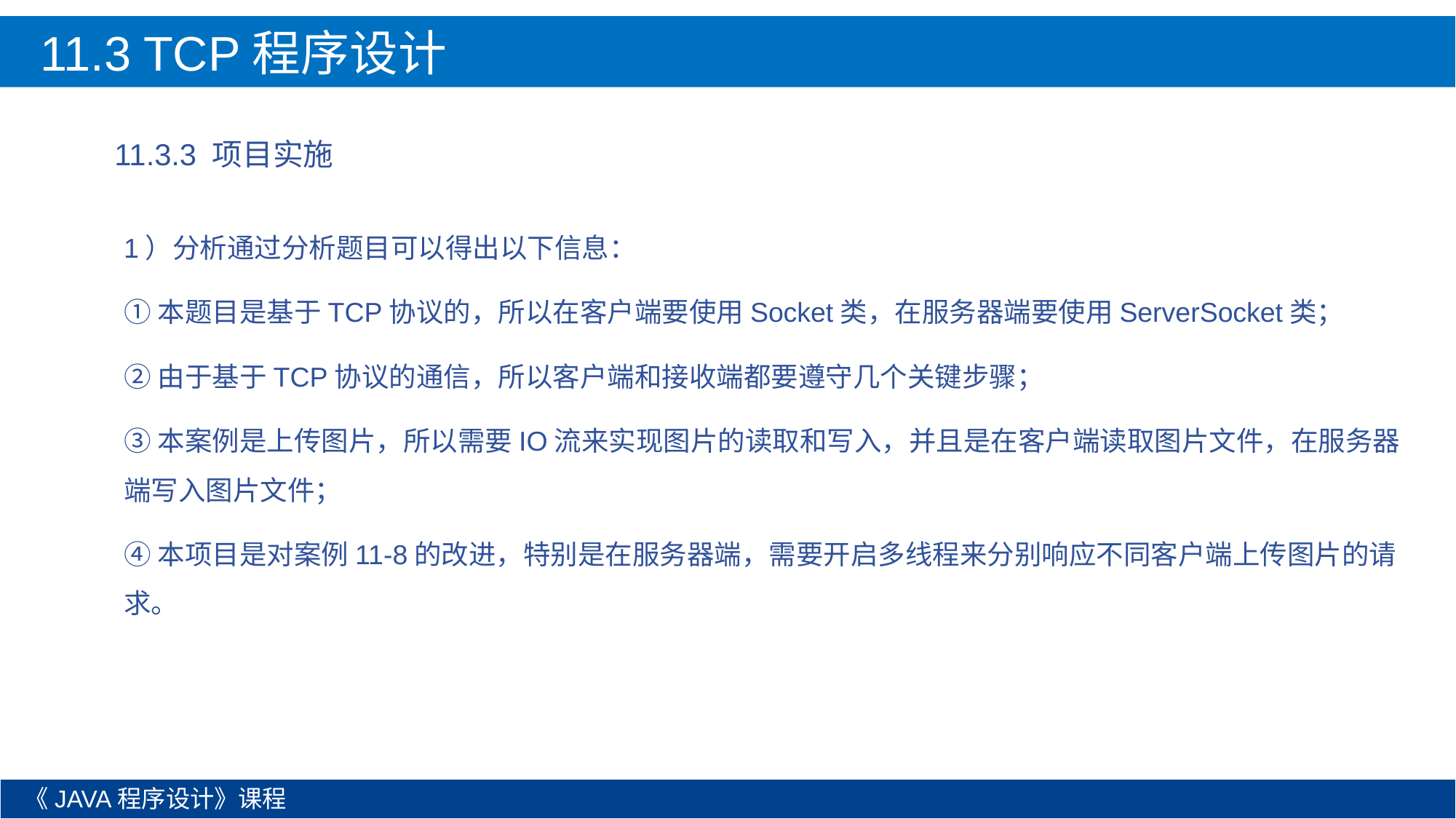

11.3 TCP程序设计
11.3.3 项目实施
1）分析通过分析题目可以得出以下信息：
①本题目是基于TCP协议的，所以在客户端要使用Socket类，在服务器端要使用ServerSocket类；
②由于基于TCP协议的通信，所以客户端和接收端都要遵守几个关键步骤；
③本案例是上传图片，所以需要IO流来实现图片的读取和写入，并且是在客户端读取图片文件，在服务器端写入图片文件；
④本项目是对案例11-8的改进，特别是在服务器端，需要开启多线程来分别响应不同客户端上传图片的请求。
《JAVA程序设计》课程